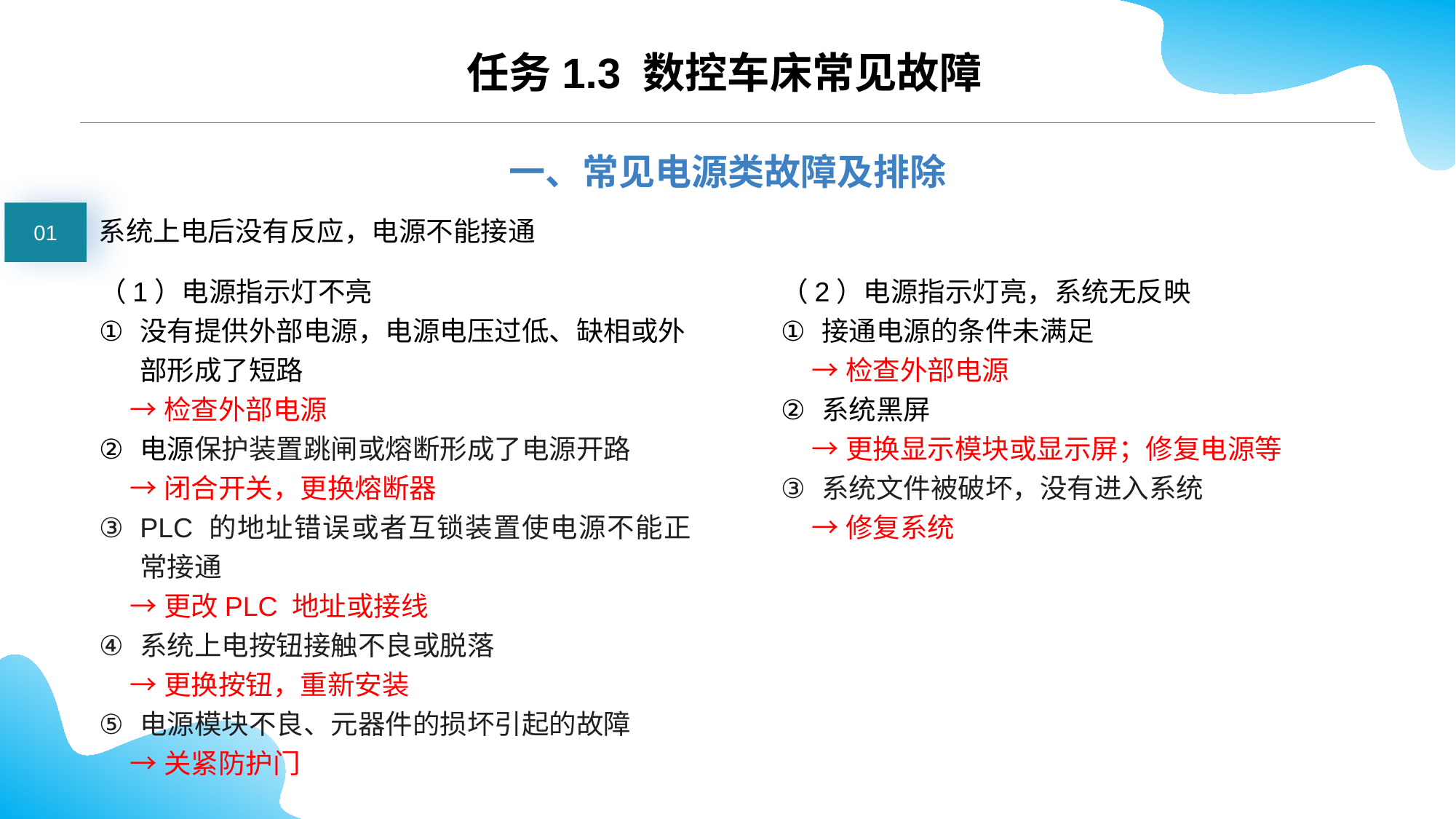

CONTENTS
任务1.3 数控车床常见故障
一、常见电源类故障及排除
01
系统上电后没有反应，电源不能接通
（1）电源指示灯不亮
没有提供外部电源，电源电压过低、缺相或外部形成了短路
     →检查外部电源
电源保护装置跳闸或熔断形成了电源开路
     →闭合开关，更换熔断器
PLC 的地址错误或者互锁装置使电源不能正常接通
     →更改PLC 地址或接线
系统上电按钮接触不良或脱落
     →更换按钮，重新安装
电源模块不良、元器件的损坏引起的故障
     →关紧防护门

（2）电源指示灯亮，系统无反映
接通电源的条件未满足
     →检查外部电源
系统黑屏
     →更换显示模块或显示屏；修复电源等
系统文件被破坏，没有进入系统
     →修复系统